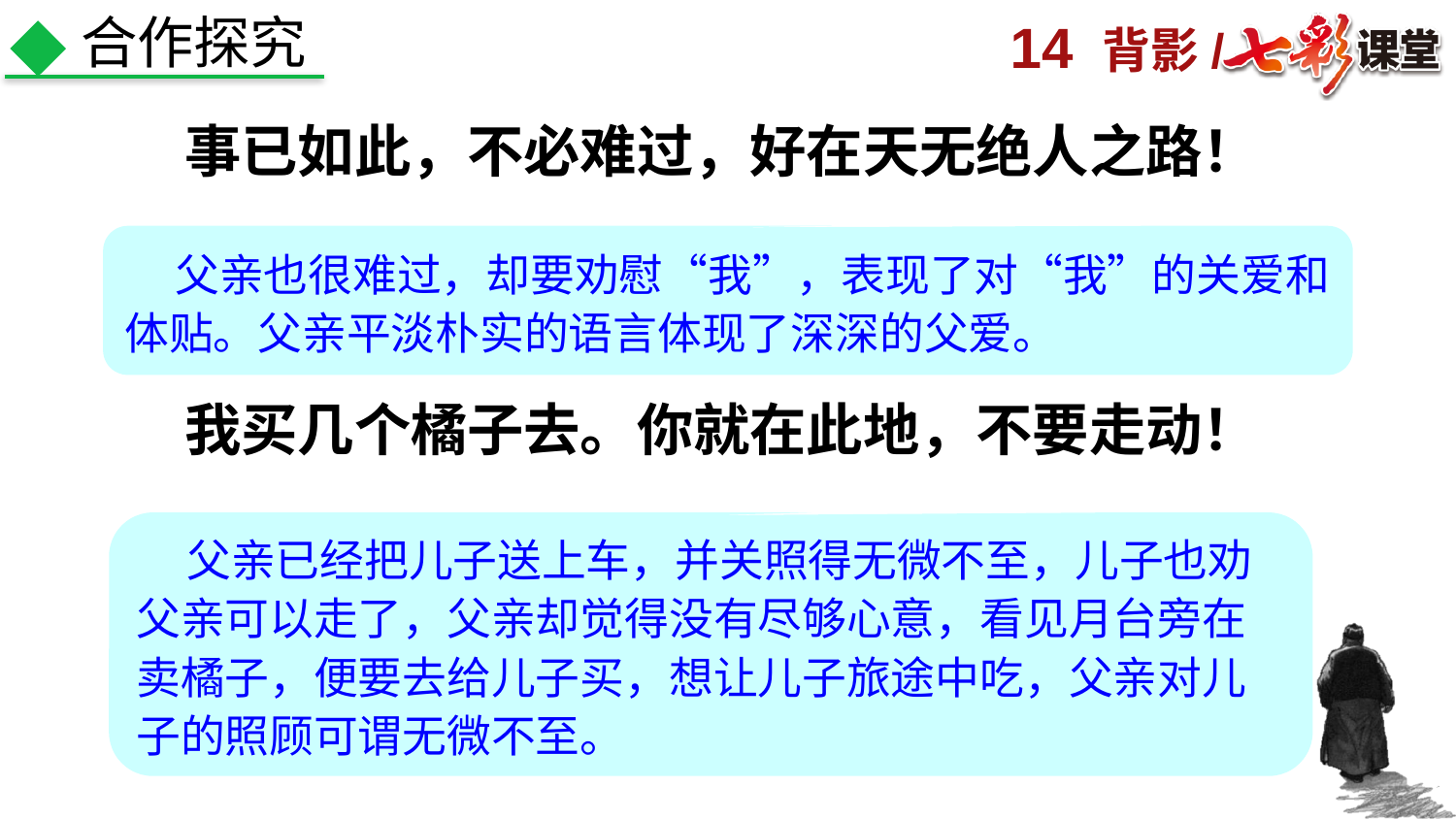

合作探究

事已如此，不必难过，好在天无绝人之路！
    父亲也很难过，却要劝慰“我”，表现了对“我”的关爱和体贴。父亲平淡朴实的语言体现了深深的父爱。
我买几个橘子去。你就在此地，不要走动！
    父亲已经把儿子送上车，并关照得无微不至，儿子也劝父亲可以走了，父亲却觉得没有尽够心意，看见月台旁在卖橘子，便要去给儿子买，想让儿子旅途中吃，父亲对儿子的照顾可谓无微不至。